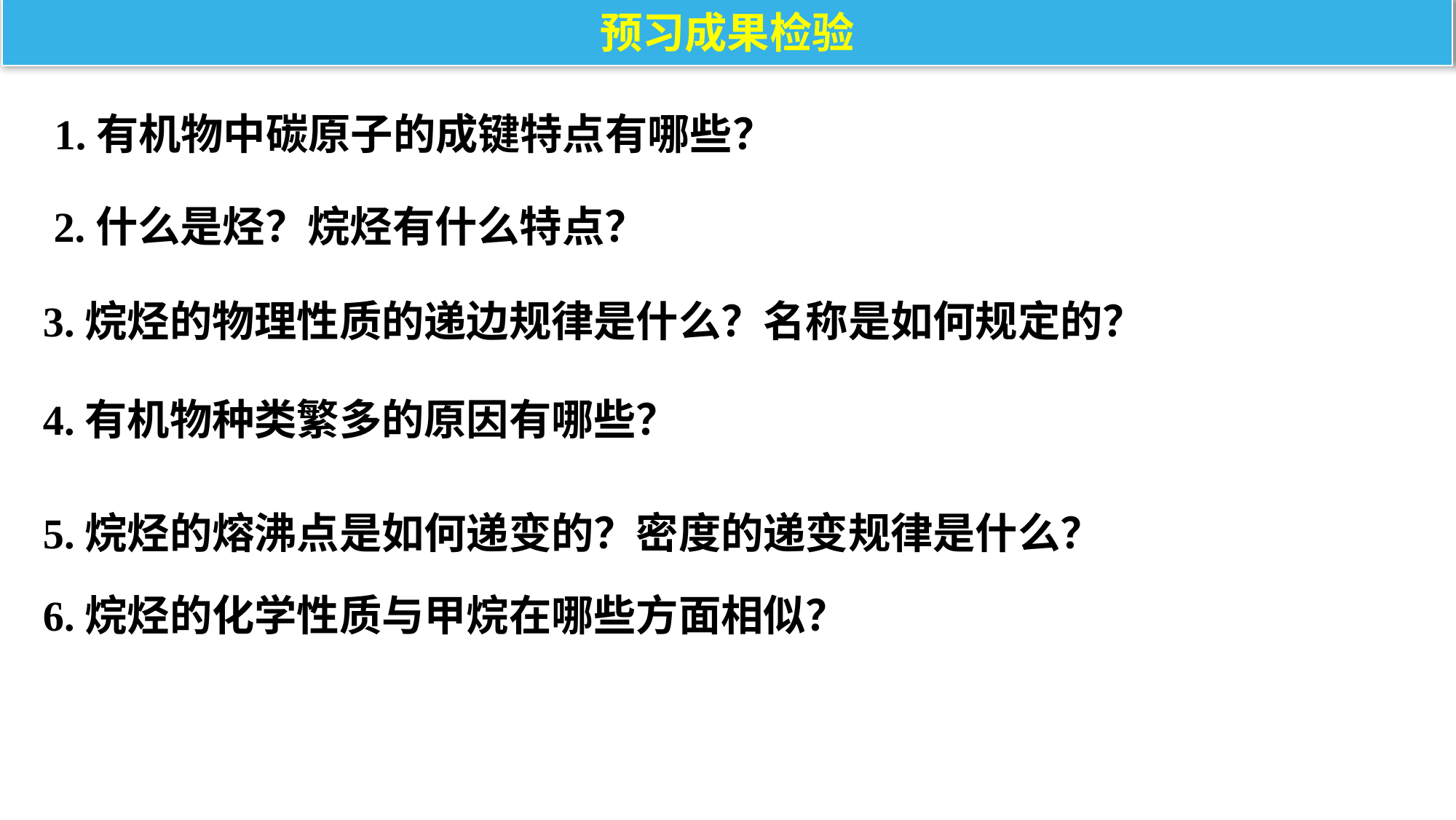

预习成果检验
1.有机物中碳原子的成键特点有哪些？

2.什么是烃？烷烃有什么特点？

3.烷烃的物理性质的递边规律是什么？名称是如何规定的？

4.有机物种类繁多的原因有哪些？

5.烷烃的熔沸点是如何递变的？密度的递变规律是什么？
6.烷烃的化学性质与甲烷在哪些方面相似？